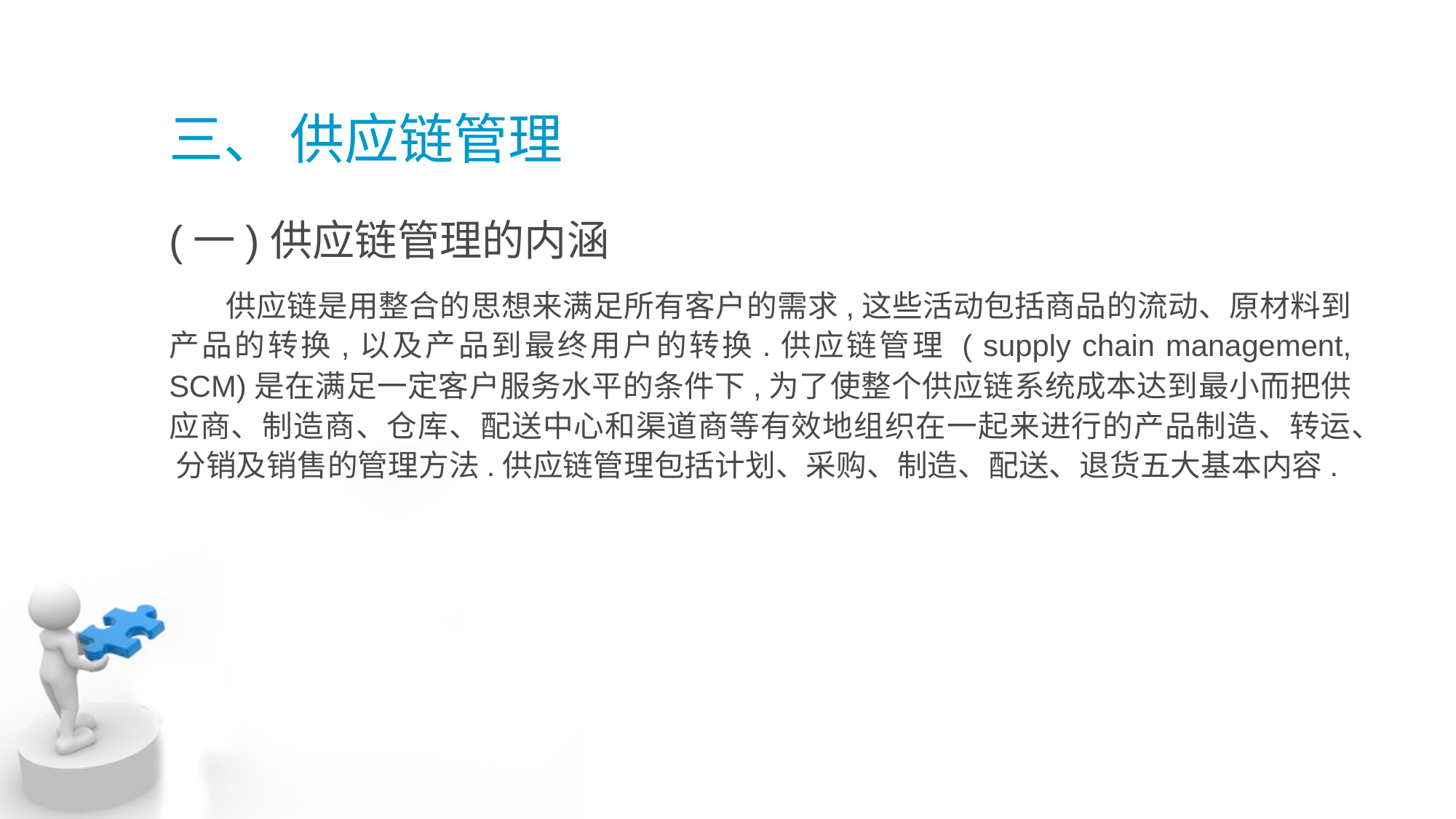

# 三、 供应链管理
(一)供应链管理的内涵
       供应链是用整合的思想来满足所有客户的需求,这些活动包括商品的流动、原材料到 产品的转换,以及产品到最终用户的转换.供应链管理 ( supply chain management, SCM)是在满足一定客户服务水平的条件下,为了使整个供应链系统成本达到最小而把供 应商、制造商、仓库、配送中心和渠道商等有效地组织在一起来进行的产品制造、转运、 分销及销售的管理方法.供应链管理包括计划、采购、制造、配送、退货五大基本内容.